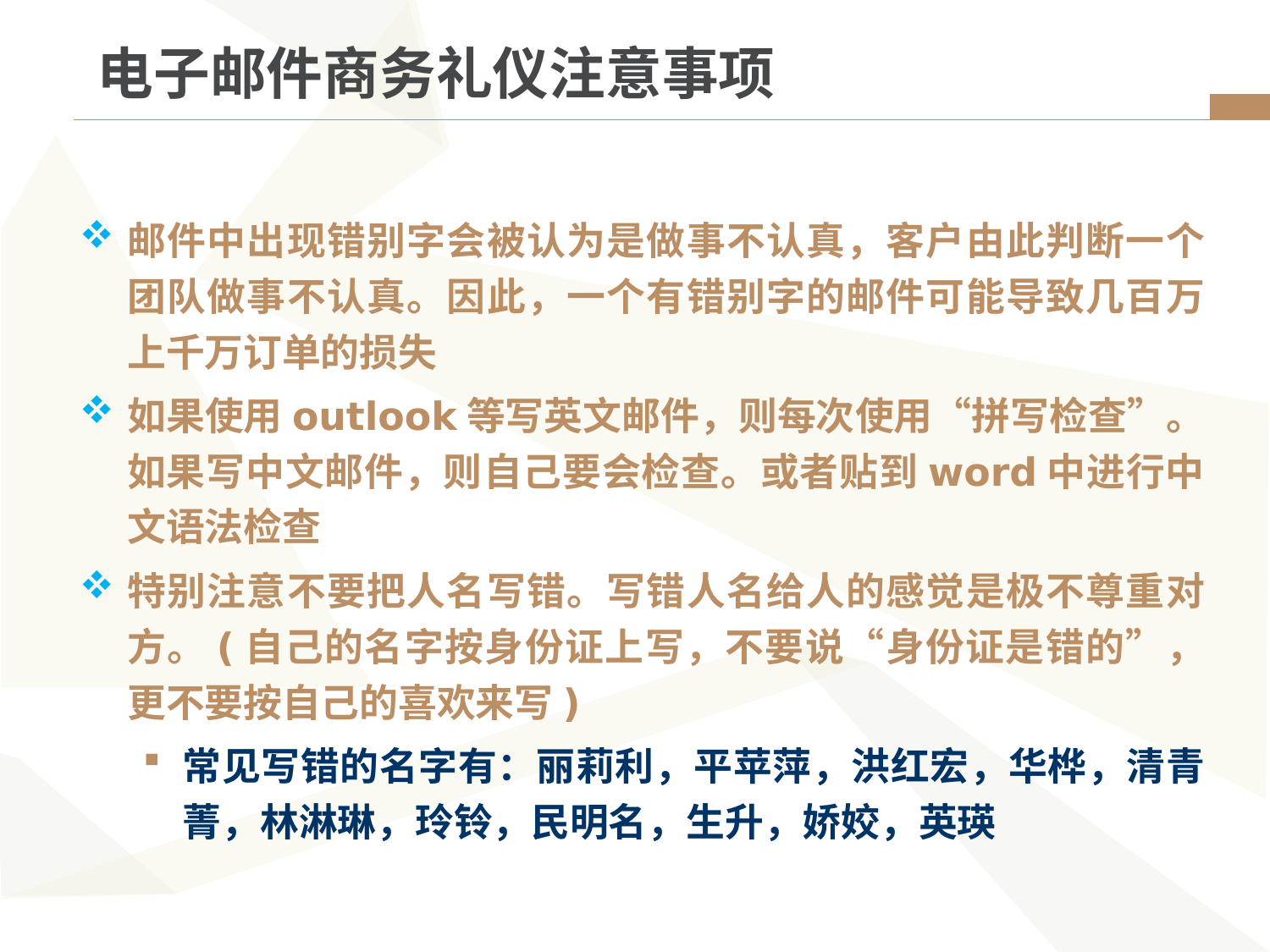

电子邮件商务礼仪注意事项
邮件中出现错别字会被认为是做事不认真，客户由此判断一个团队做事不认真。因此，一个有错别字的邮件可能导致几百万上千万订单的损失
如果使用outlook等写英文邮件，则每次使用“拼写检查”。如果写中文邮件，则自己要会检查。或者贴到word中进行中文语法检查
特别注意不要把人名写错。写错人名给人的感觉是极不尊重对方。(自己的名字按身份证上写，不要说“身份证是错的”，更不要按自己的喜欢来写)
常见写错的名字有：丽莉利，平苹萍，洪红宏，华桦，清青菁，林淋琳，玲铃，民明名，生升，娇姣，英瑛